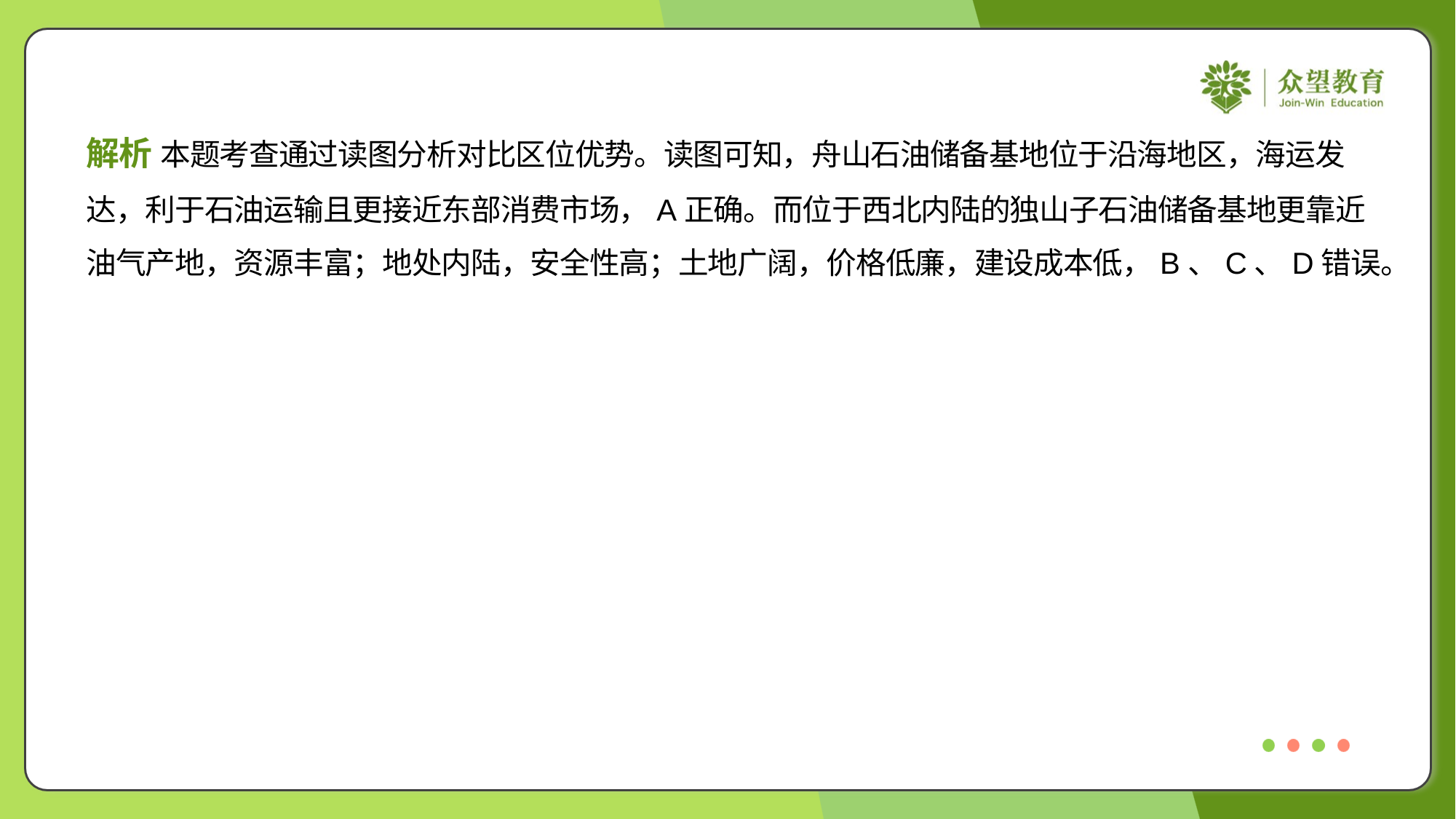

解析 本题考查通过读图分析对比区位优势。读图可知，舟山石油储备基地位于沿海地区，海运发
达，利于石油运输且更接近东部消费市场，A正确。而位于西北内陆的独山子石油储备基地更靠近
油气产地，资源丰富；地处内陆，安全性高；土地广阔，价格低廉，建设成本低，B、C、D错误。